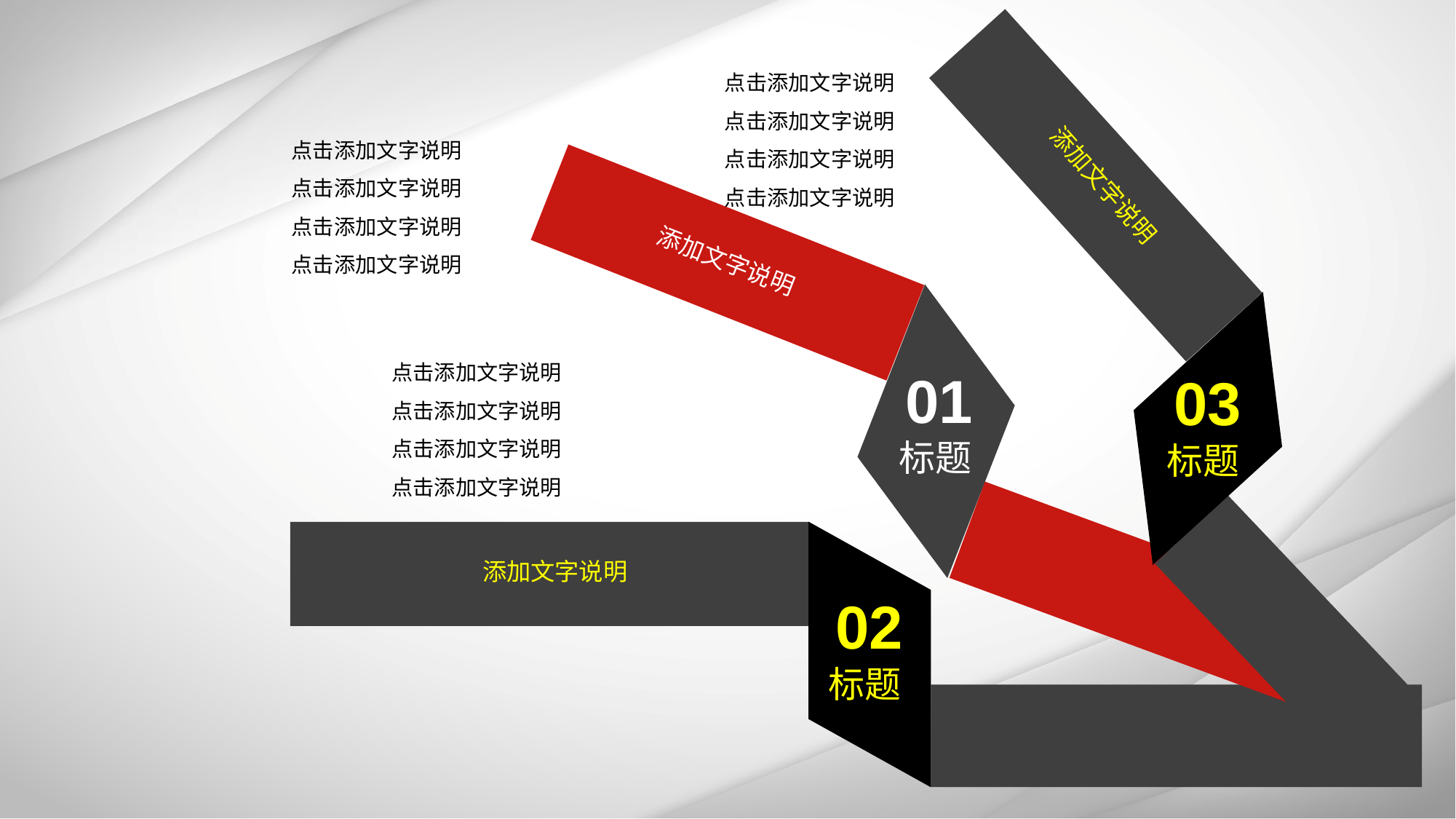

点击添加文字说明
点击添加文字说明
点击添加文字说明
点击添加文字说明
点击添加文字说明
点击添加文字说明
点击添加文字说明
点击添加文字说明

添加文字说明

添加文字说明
点击添加文字说明
点击添加文字说明
点击添加文字说明
点击添加文字说明
 01
标题
 03
标题

添加文字说明
 02
标题